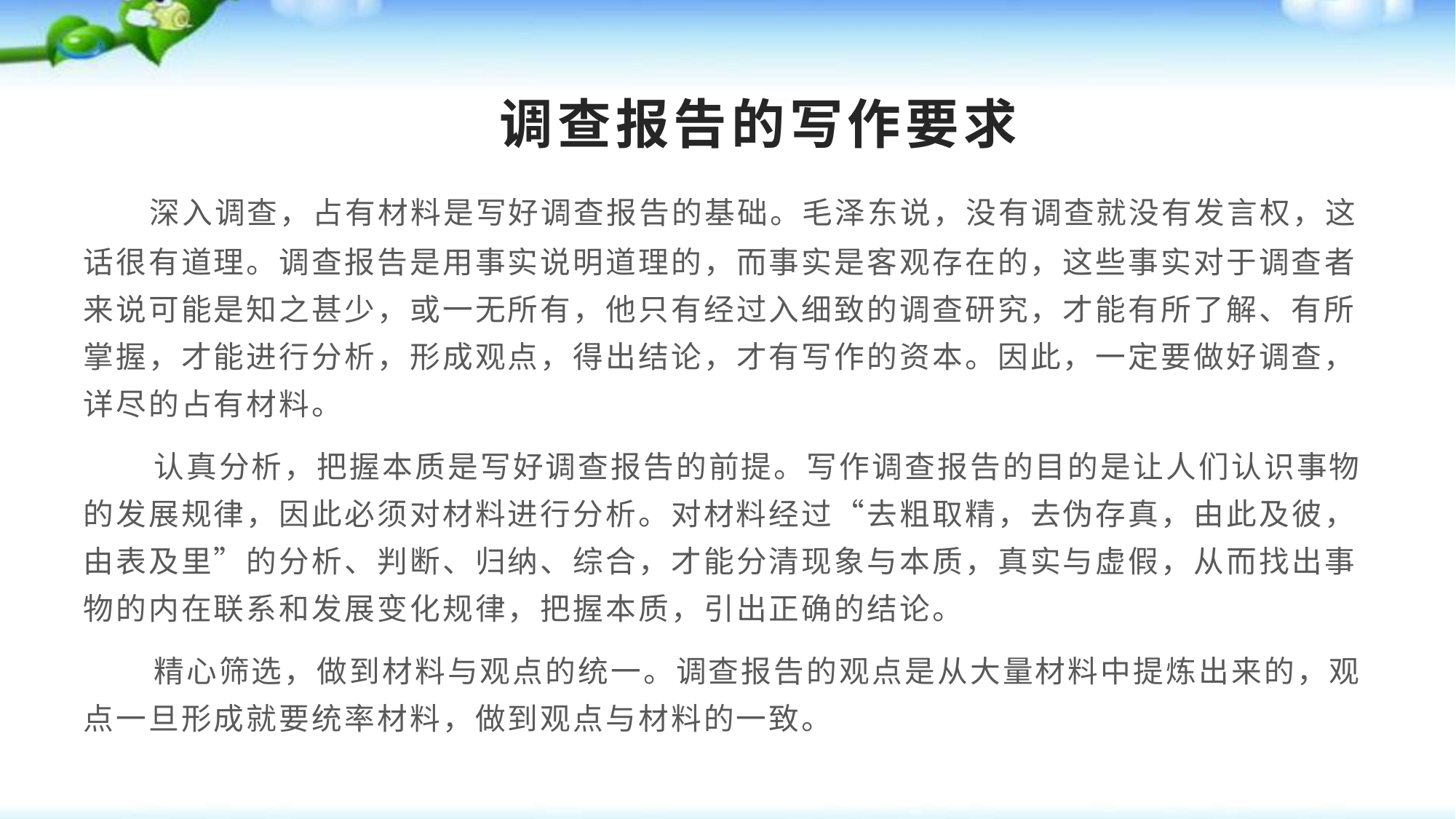

# 调查报告的写作要求
     深入调查，占有材料是写好调查报告的基础。毛泽东说，没有调查就没有发言权，这话很有道理。调查报告是用事实说明道理的，而事实是客观存在的，这些事实对于调查者来说可能是知之甚少，或一无所有，他只有经过入细致的调查研究，才能有所了解、有所掌握，才能进行分析，形成观点，得出结论，才有写作的资本。因此，一定要做好调查，详尽的占有材料。
       认真分析，把握本质是写好调查报告的前提。写作调查报告的目的是让人们认识事物的发展规律，因此必须对材料进行分析。对材料经过“去粗取精，去伪存真，由此及彼，由表及里”的分析、判断、归纳、综合，才能分清现象与本质，真实与虚假，从而找出事物的内在联系和发展变化规律，把握本质，引出正确的结论。
       精心筛选，做到材料与观点的统一。调查报告的观点是从大量材料中提炼出来的，观点一旦形成就要统率材料，做到观点与材料的一致。